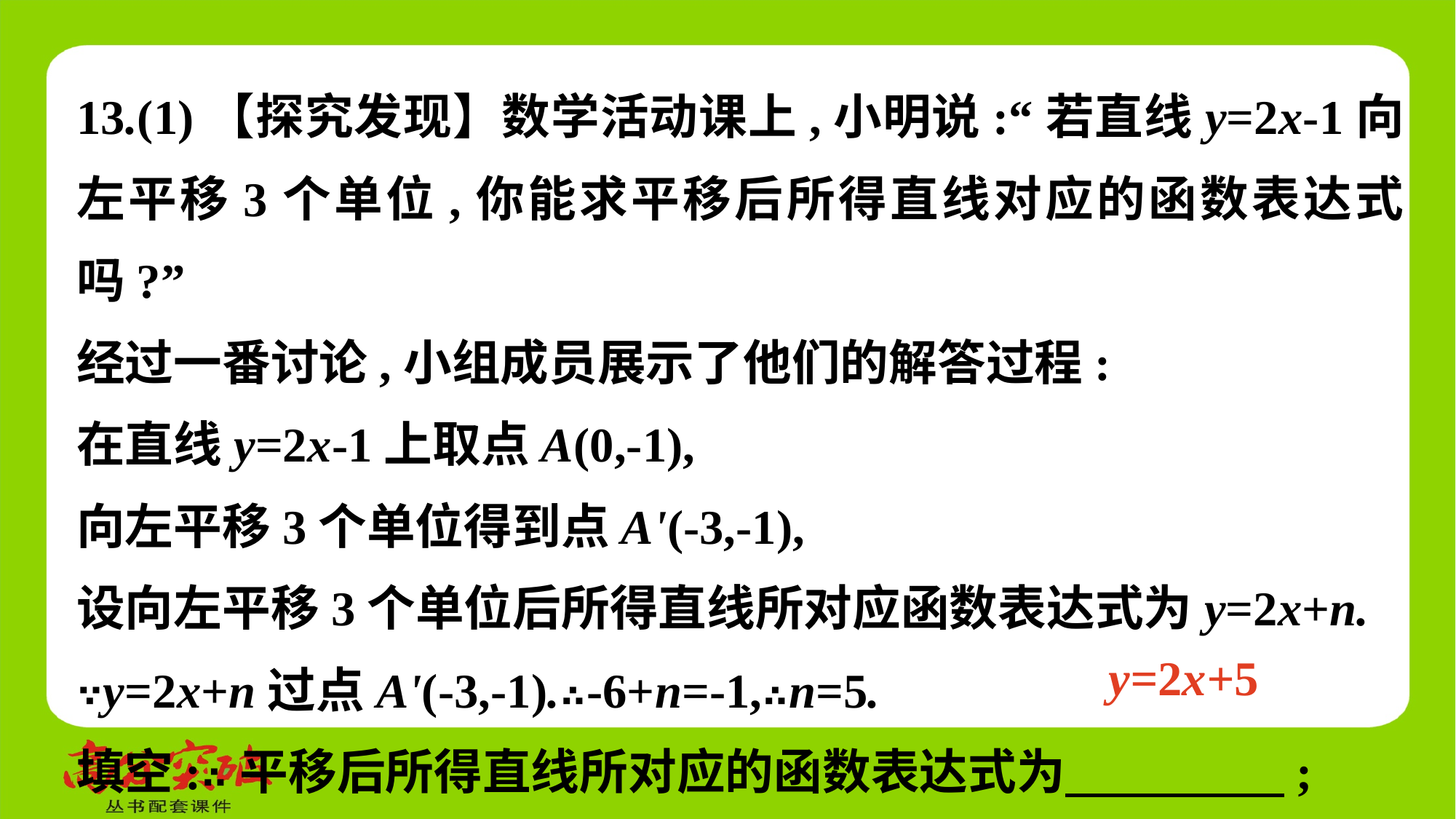

13.(1)【探究发现】数学活动课上,小明说:“若直线y=2x-1向左平移3个单位,你能求平移后所得直线对应的函数表达式吗?”
经过一番讨论,小组成员展示了他们的解答过程:
在直线y=2x-1上取点A(0,-1),
向左平移3个单位得到点A'(-3,-1),
设向左平移3个单位后所得直线所对应函数表达式为y=2x+n.
∵y=2x+n过点A'(-3,-1).∴-6+n=-1,∴n=5.
填空:∴平移后所得直线所对应的函数表达式为　           　;
y=2x+5